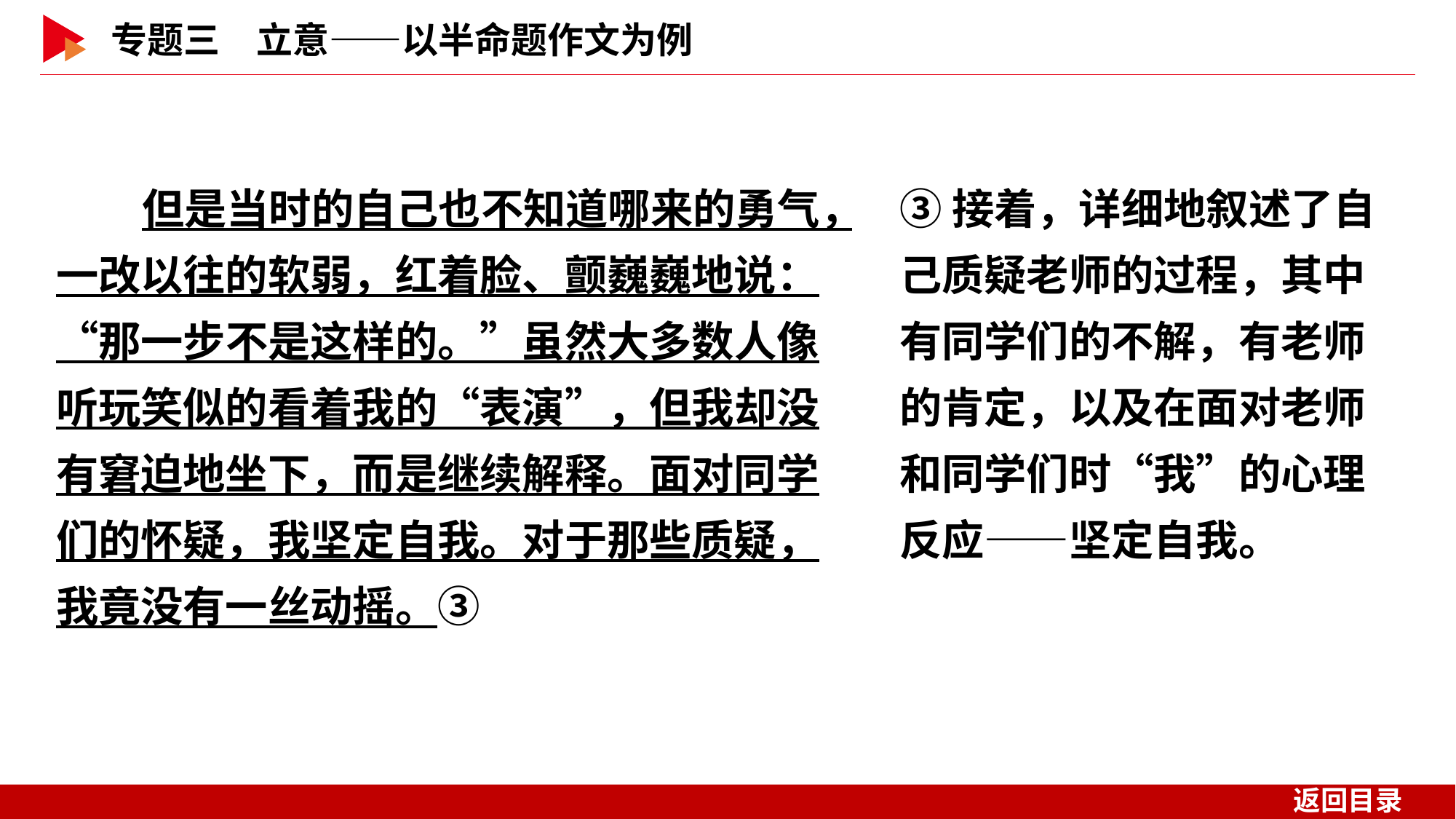

但是当时的自己也不知道哪来的勇气，一改以往的软弱，红着脸、颤巍巍地说：“那一步不是这样的。”虽然大多数人像听玩笑似的看着我的“表演”，但我却没有窘迫地坐下，而是继续解释。面对同学们的怀疑，我坚定自我。对于那些质疑，我竟没有一丝动摇。③
③接着，详细地叙述了自己质疑老师的过程，其中有同学们的不解，有老师的肯定，以及在面对老师和同学们时“我”的心理反应——坚定自我。